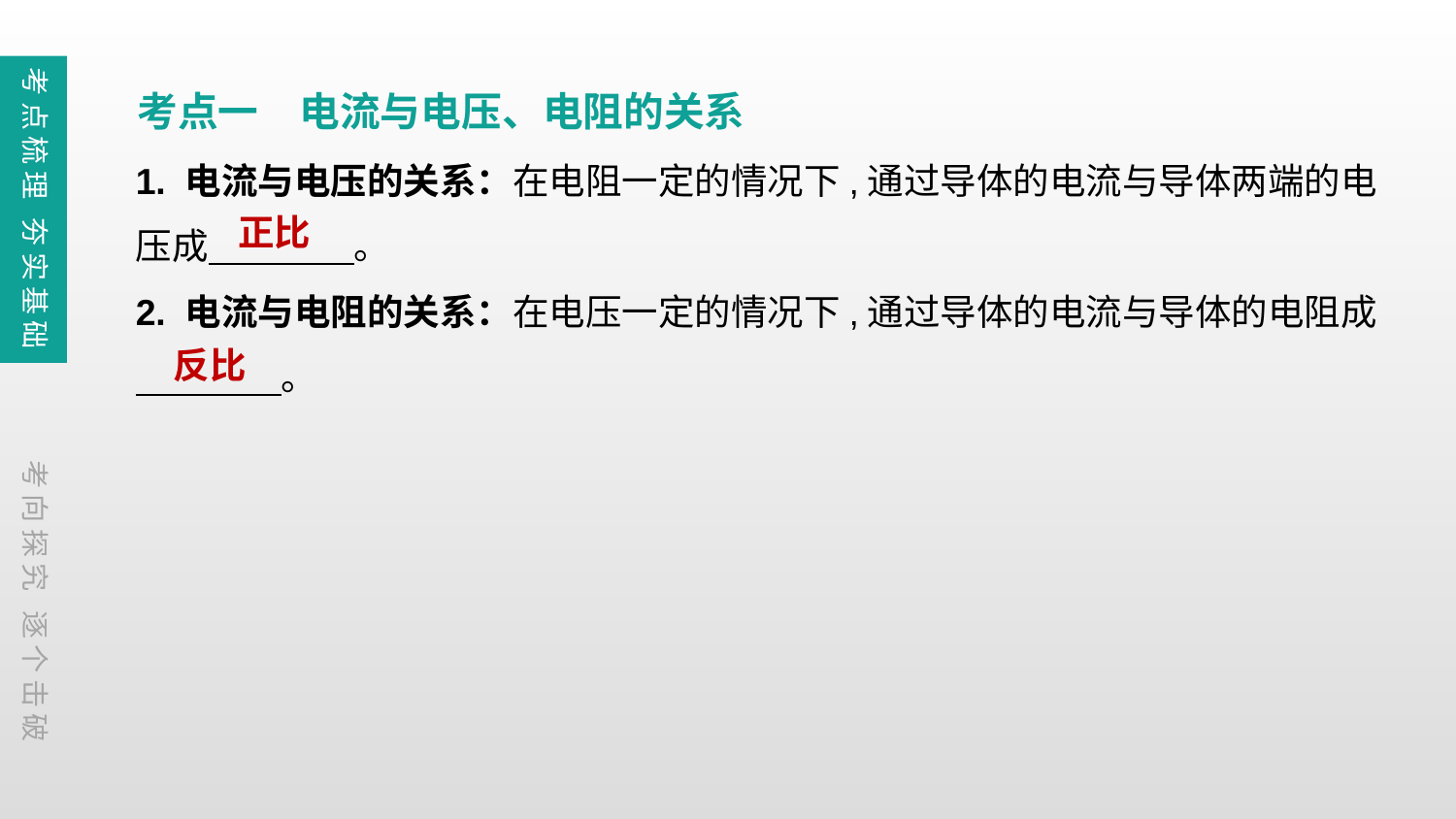

考点梳理 夯实基础
考点一　电流与电压、电阻的关系
1. 电流与电压的关系：在电阻一定的情况下,通过导体的电流与导体两端的电压成　　　　。
2. 电流与电阻的关系：在电压一定的情况下,通过导体的电流与导体的电阻成
　　　　。
正比
反比
考向探究 逐个击破